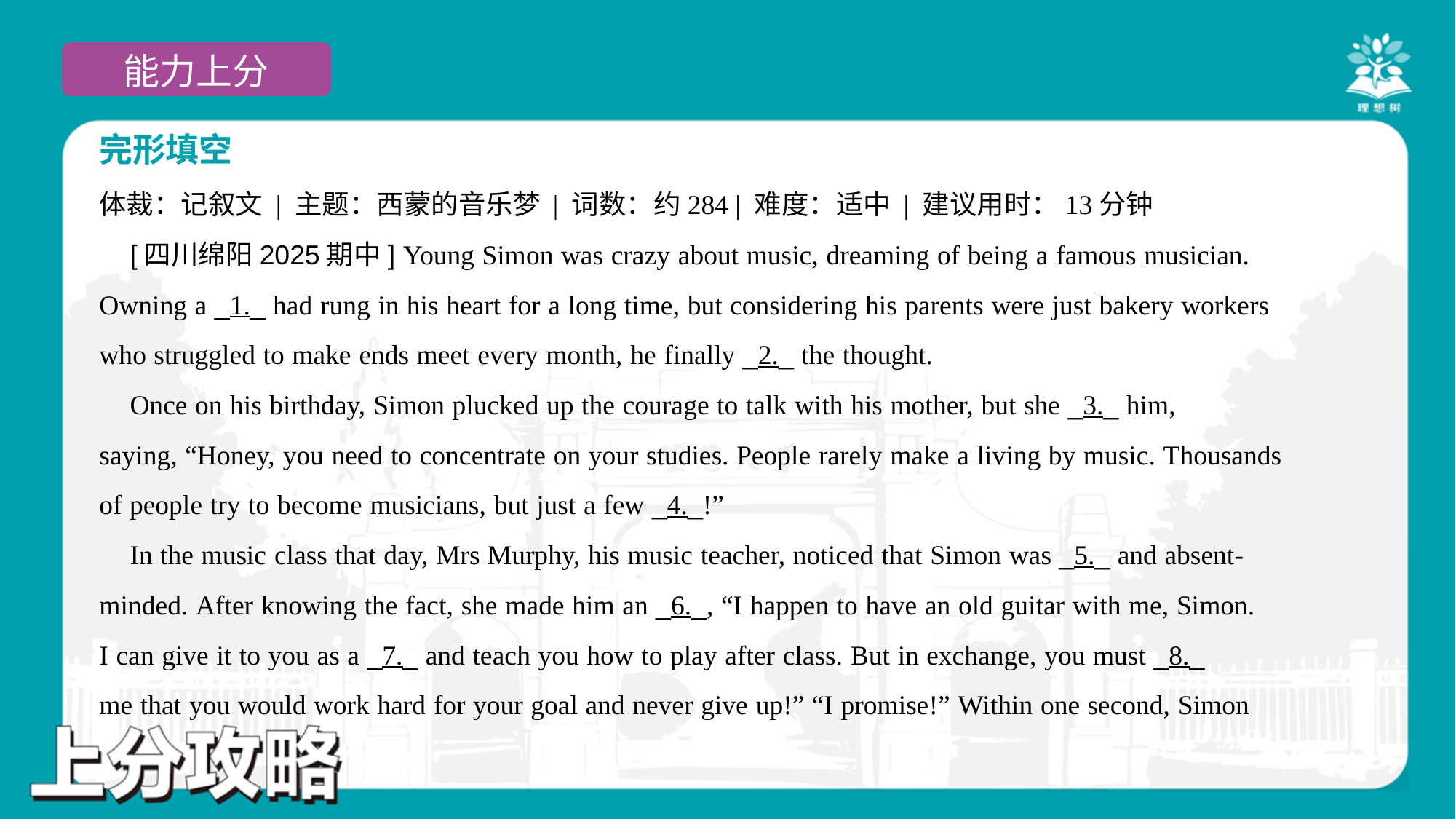

完形填空
体裁：记叙文 | 主题：西蒙的音乐梦 | 词数：约284 | 难度：适中 | 建议用时：13分钟
    [四川绵阳2025期中] Young Simon was crazy about music, dreaming of being a famous musician.
Owning a _1._ had rung in his heart for a long time, but considering his parents were just bakery workers
who struggled to make ends meet every month, he finally _2._ the thought.
    Once on his birthday, Simon plucked up the courage to talk with his mother, but she _3._ him,
saying, “Honey, you need to concentrate on your studies. People rarely make a living by music. Thousands
of people try to become musicians, but just a few _4._!”
    In the music class that day, Mrs Murphy, his music teacher, noticed that Simon was _5._ and absent-
minded. After knowing the fact, she made him an _6._, “I happen to have an old guitar with me, Simon.
I can give it to you as a _7._ and teach you how to play after class. But in exchange, you must _8._
me that you would work hard for your goal and never give up!” “I promise!” Within one second, Simon